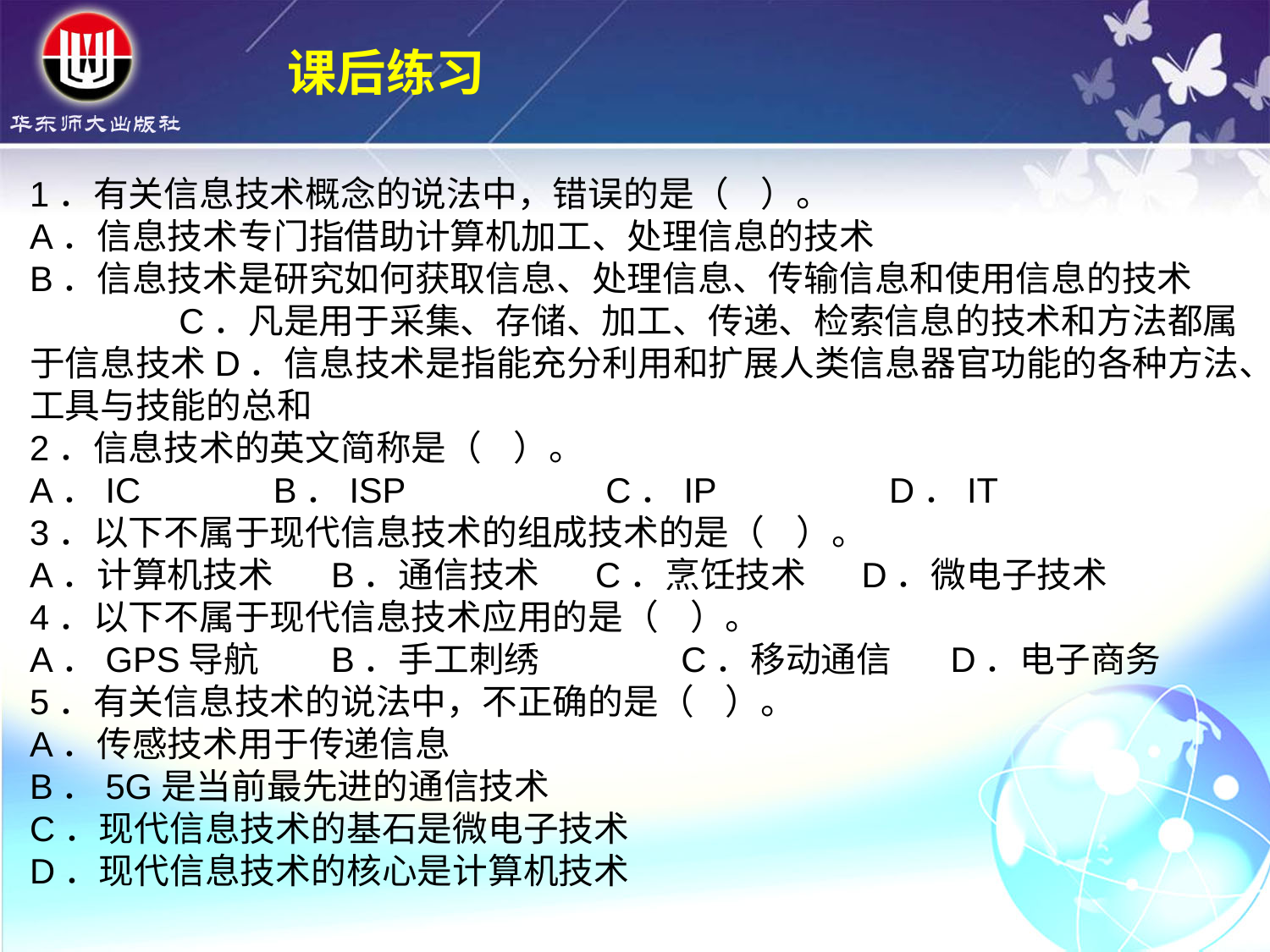

课后练习
1．有关信息技术概念的说法中，错误的是（    ）。
A．信息技术专门指借助计算机加工、处理信息的技术
B．信息技术是研究如何获取信息、处理信息、传输信息和使用信息的技术                          C．凡是用于采集、存储、加工、传递、检索信息的技术和方法都属于信息技术D．信息技术是指能充分利用和扩展人类信息器官功能的各种方法、工具与技能的总和
2．信息技术的英文简称是（    ）。A．IC	            B．ISP 	       C．IP	          D．IT3．以下不属于现代信息技术的组成技术的是（    ）。A．计算机技术	     B．通信技术      C．烹饪技术      D．微电子技术4．以下不属于现代信息技术应用的是（    ）。
A．GPS导航	     B．手工刺绣	 C．移动通信	   D．电子商务5．有关信息技术的说法中，不正确的是（    ）。A．传感技术用于传递信息      B．5G是当前最先进的通信技术	     C．现代信息技术的基石是微电子技术     D．现代信息技术的核心是计算机技术